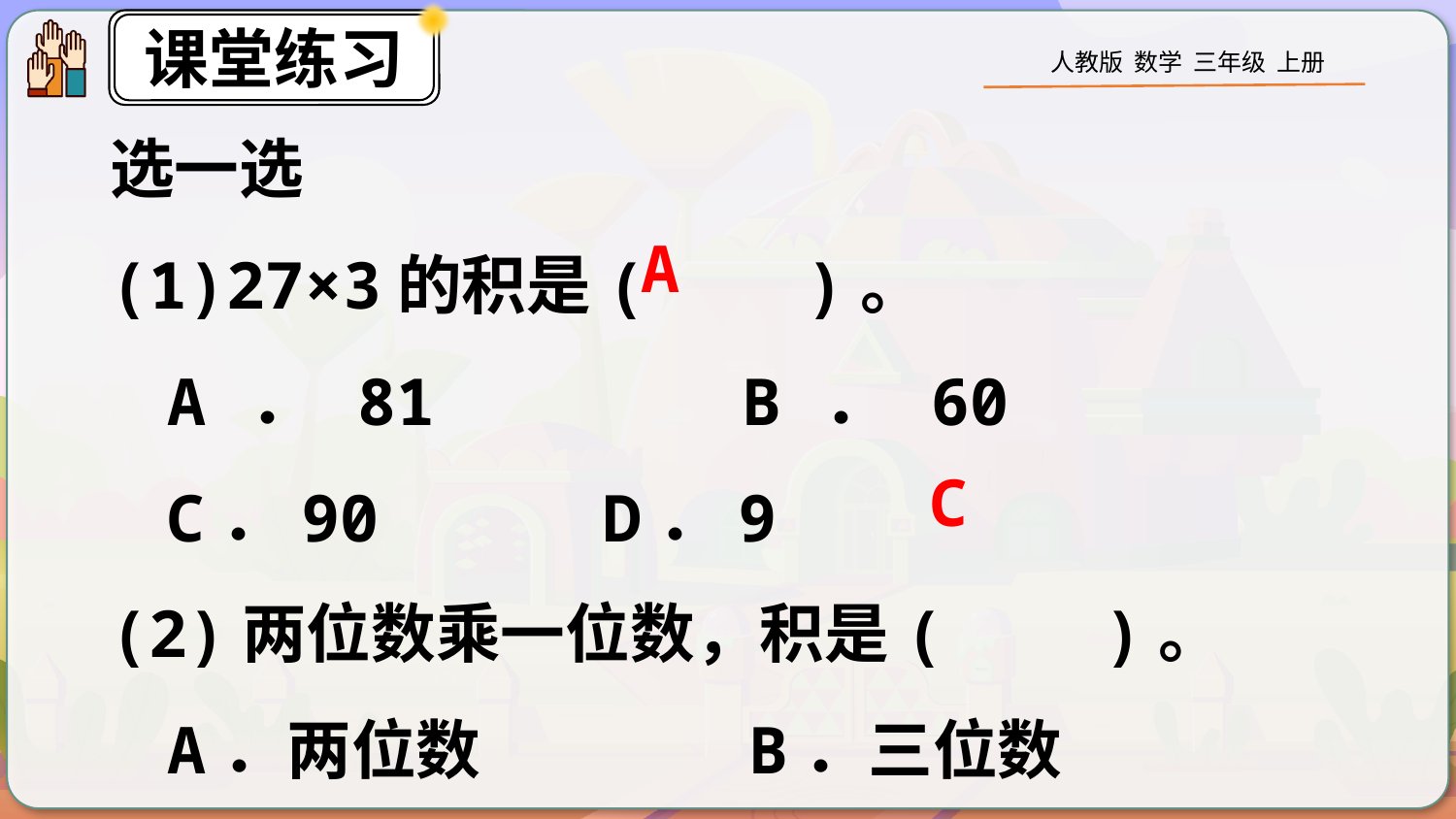

选一选
(1)27×3的积是(　　)。
A．81　	B．60　	C．90　	D．9
(2)两位数乘一位数，积是(　　)。
A．两位数  		B．三位数
C．两位数或三位数  	D．无法确定
A
C